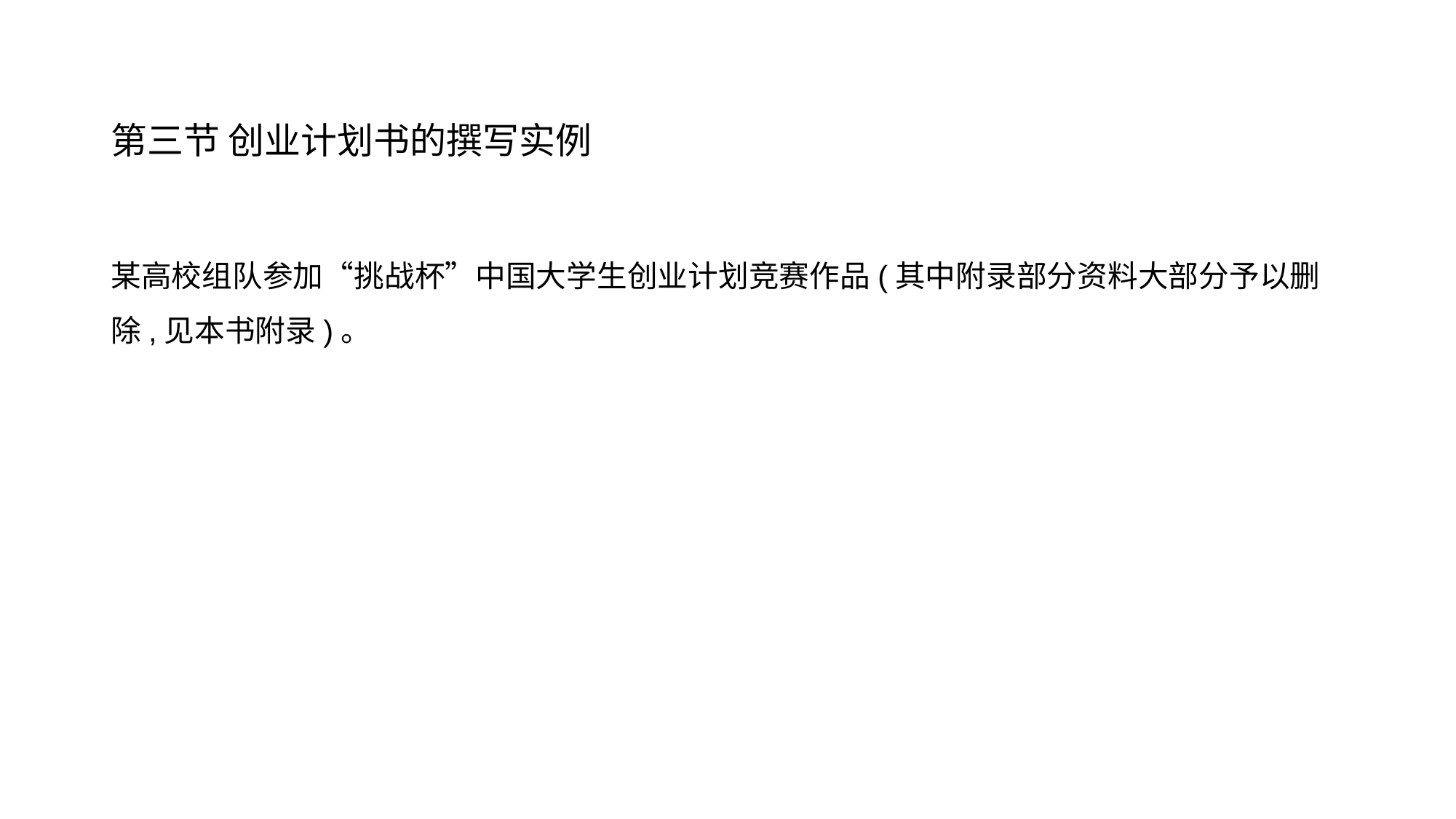

# 第三节 创业计划书的撰写实例
某高校组队参加“挑战杯”中国大学生创业计划竞赛作品(其中附录部分资料大部分予以删除,见本书附录)。